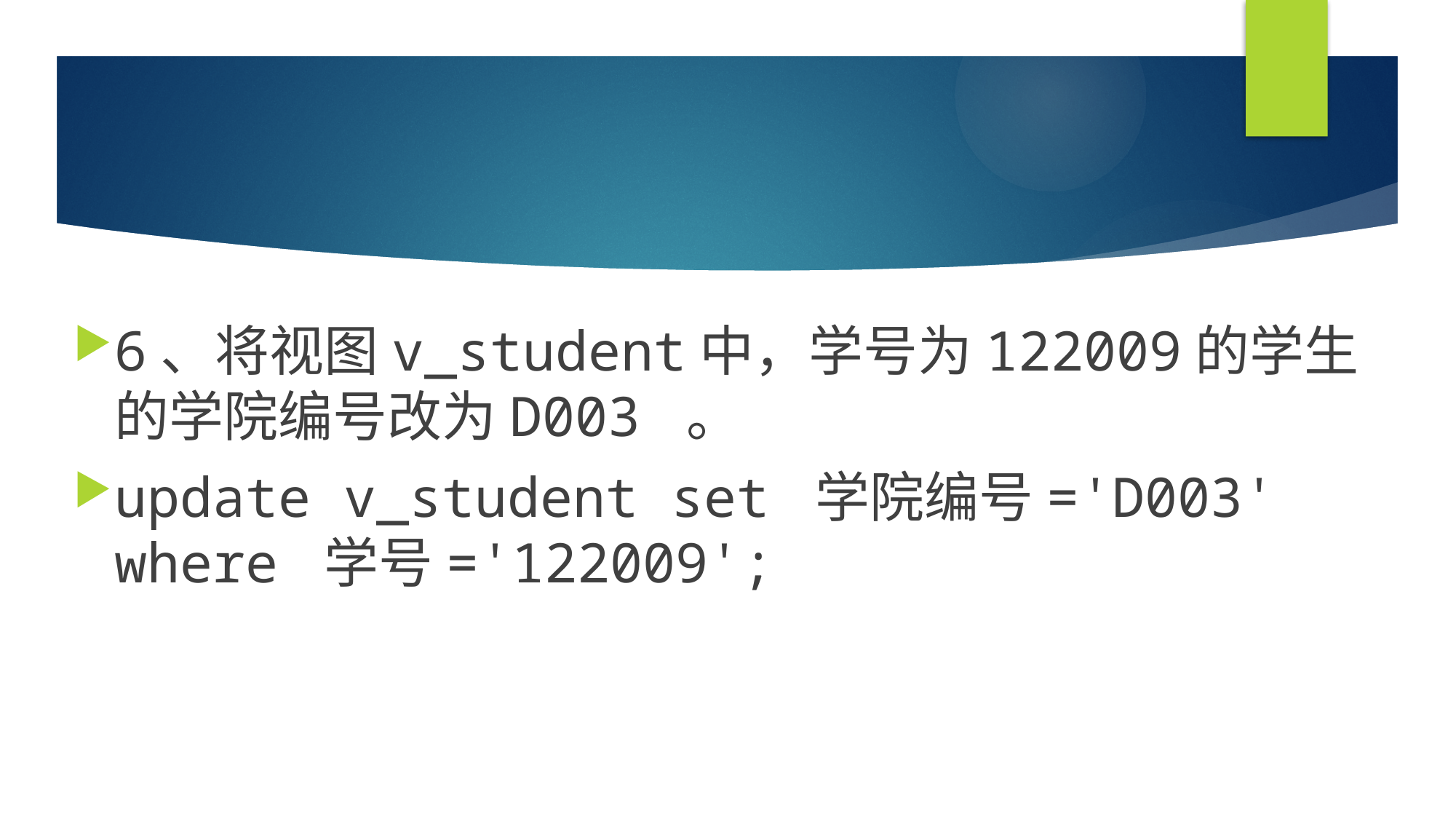

#
6、将视图v_student中，学号为122009的学生的学院编号改为D003 。
update v_student set 学院编号='D003' where 学号='122009';